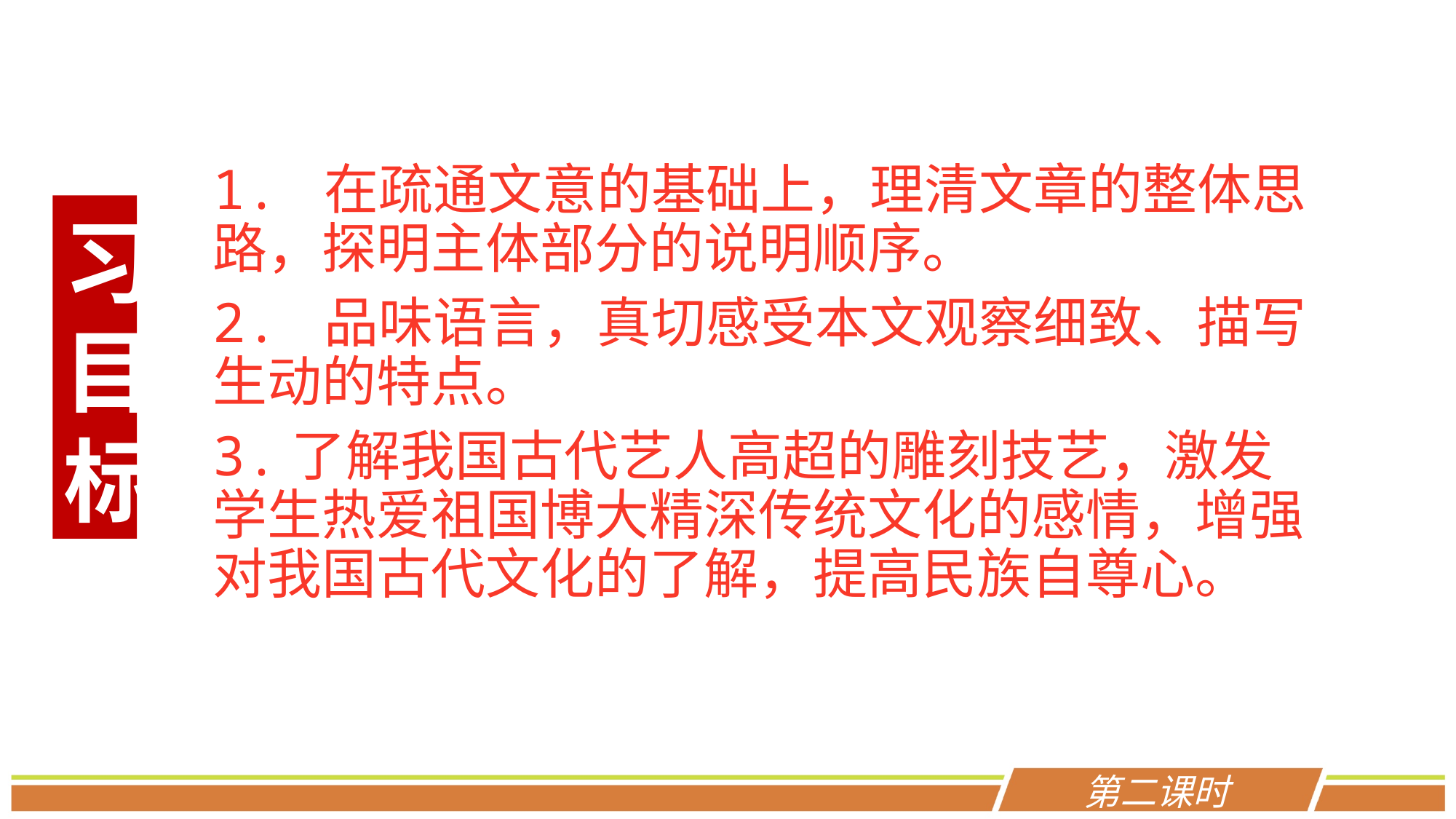

1. 在疏通文意的基础上，理清文章的整体思路，探明主体部分的说明顺序。
2. 品味语言，真切感受本文观察细致、描写生动的特点。
3.了解我国古代艺人高超的雕刻技艺，激发学生热爱祖国博大精深传统文化的感情，增强对我国古代文化的了解，提高民族自尊心。
学习目标
第二课时